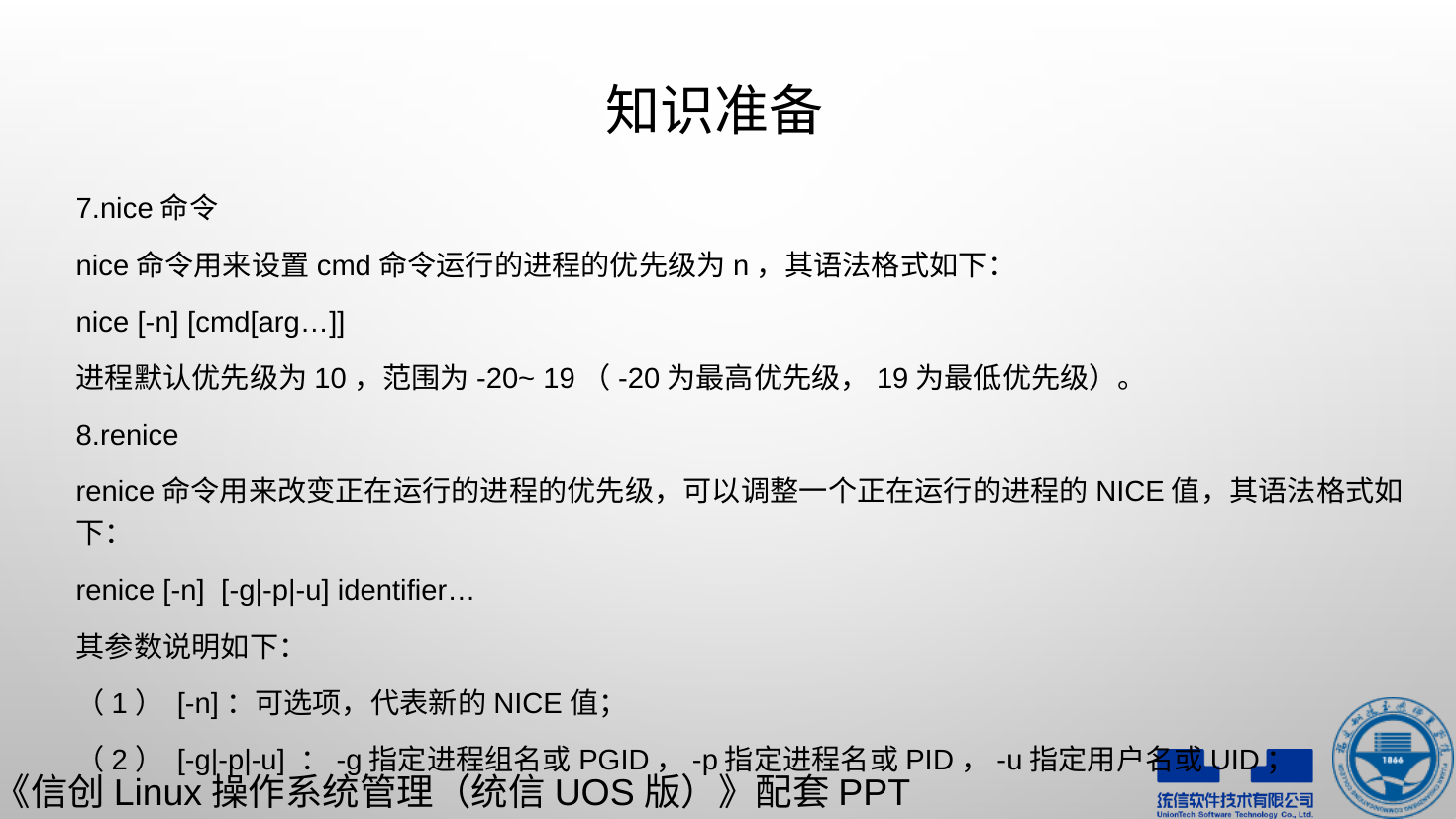

# 知识准备
7.nice命令
nice命令用来设置cmd命令运行的进程的优先级为n，其语法格式如下：
nice [-n] [cmd[arg…]]
进程默认优先级为10，范围为-20~ 19（-20为最高优先级，19为最低优先级）。
8.renice
renice命令用来改变正在运行的进程的优先级，可以调整一个正在运行的进程的NICE值，其语法格式如下：
renice [-n]  [-g|-p|-u] identifier…
其参数说明如下：
（1） [-n]：可选项，代表新的NICE值；
（2） [-g|-p|-u] ：-g指定进程组名或PGID，-p指定进程名或PID，-u指定用户名或UID；